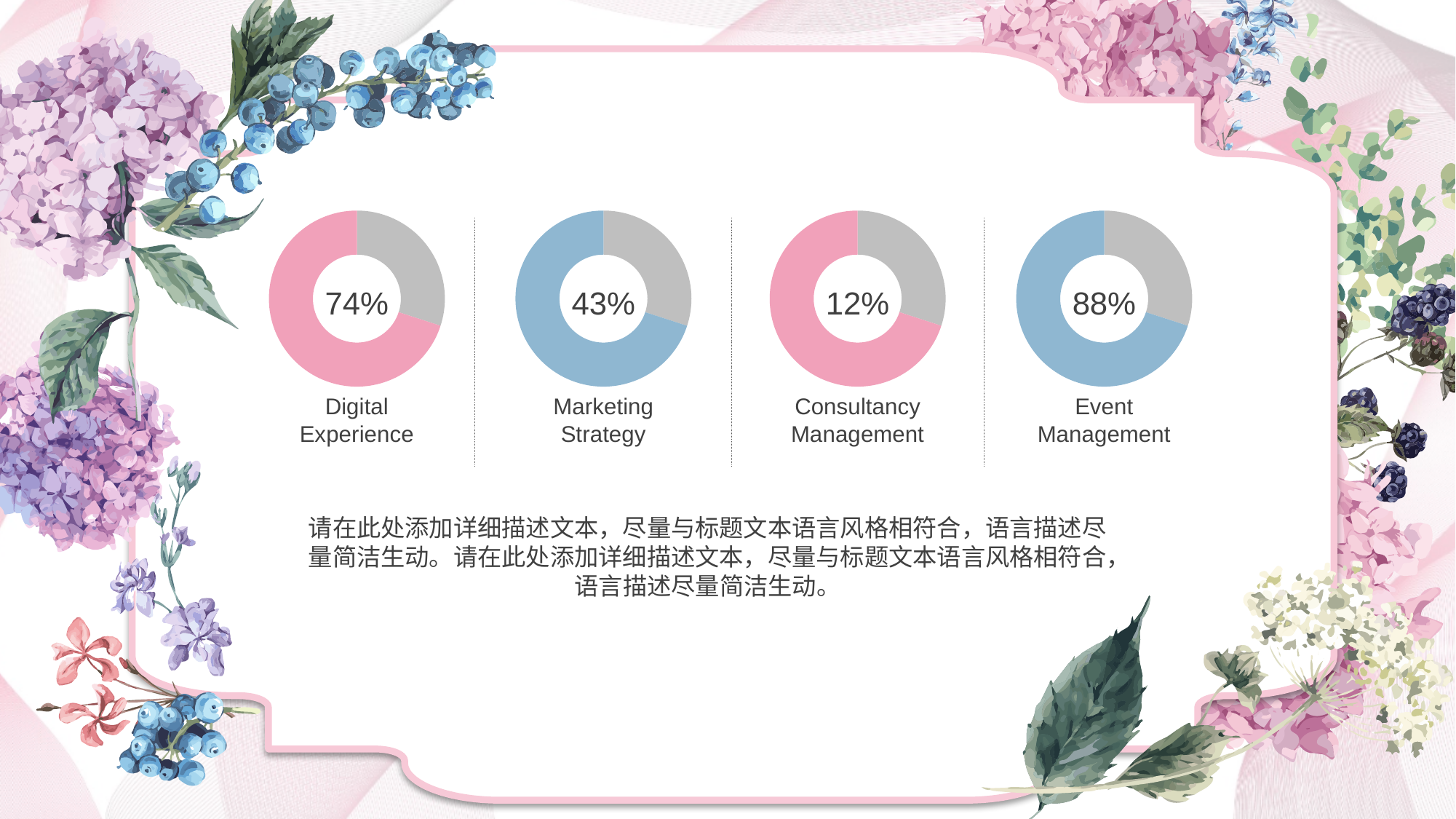

### Chart

| Category | Sales |
|---|---|
| 1st Qtr | 1.5 |
| 2nd Qtr | 3.5 |

### Chart

| Category | Sales |
|---|---|
| 1st Qtr | 1.5 |
| 2nd Qtr | 3.5 |

### Chart

| Category | Sales |
|---|---|
| 1st Qtr | 1.5 |
| 2nd Qtr | 3.5 |

### Chart

| Category | Sales |
|---|---|
| 1st Qtr | 1.5 |
| 2nd Qtr | 3.5 |
74%
43%
12%
88%
Consultancy
Management
Digital Experience
Marketing Strategy
Event Management
请在此处添加详细描述文本，尽量与标题文本语言风格相符合，语言描述尽量简洁生动。请在此处添加详细描述文本，尽量与标题文本语言风格相符合，语言描述尽量简洁生动。